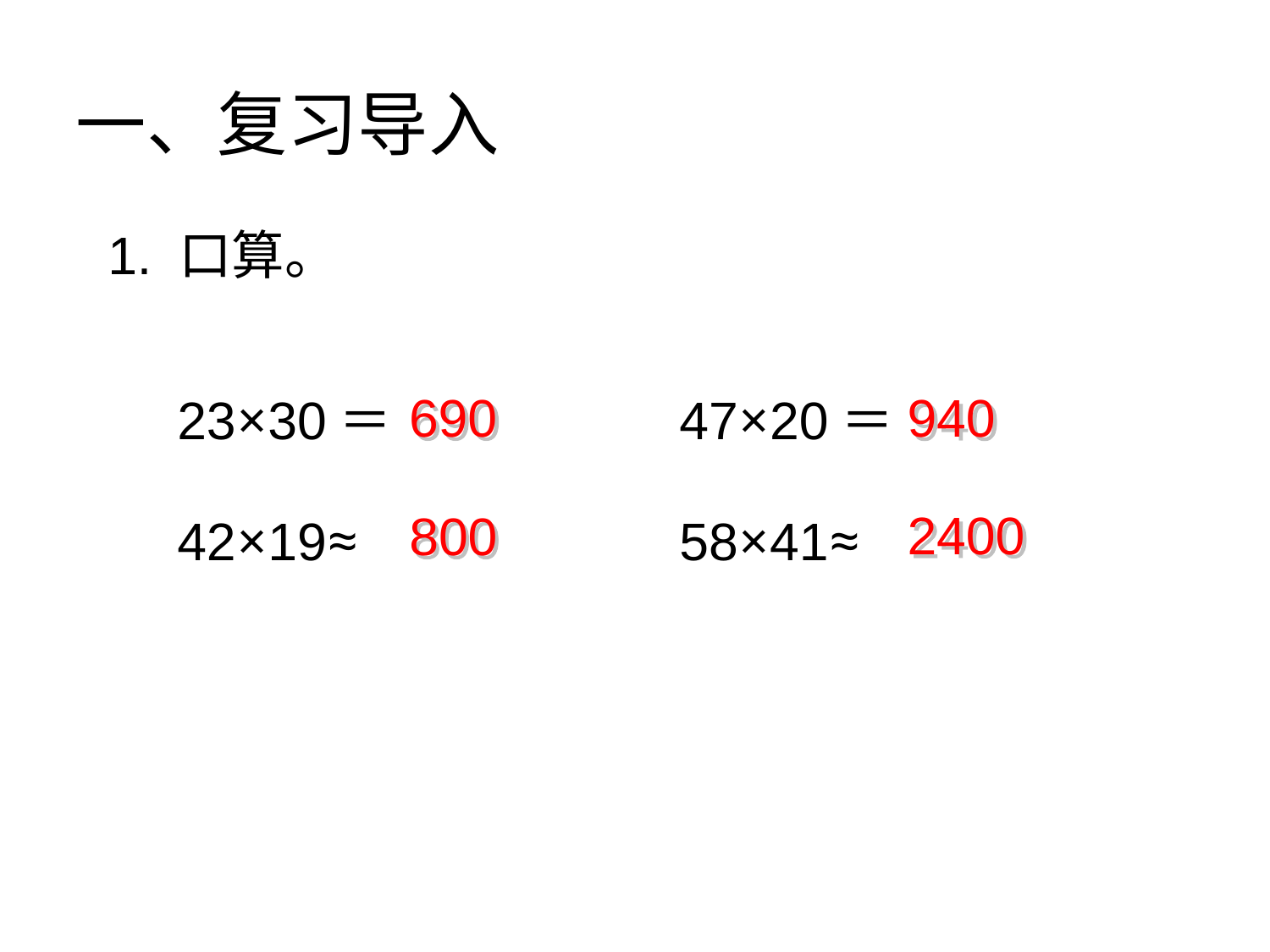

一、复习导入
1. 口算。
690
940
47×20＝
23×30＝
2400
800
42×19≈
58×41≈
绿色圃中小学教育网http://www.lspjy.com
绿色圃中小学教育网http://www.lspjy.com
绿色圃中小学教育网http://www.lspjy.com
绿色圃中小学教育网http://www.lspjy.com
绿色圃中小学教育网http://www.lspjy.com
绿色圃中小学教育网http://www.lspjy.com
绿色圃中小学教育网http://www.lspjy.com
绿色圃中小学教育网http://www.lspjy.com